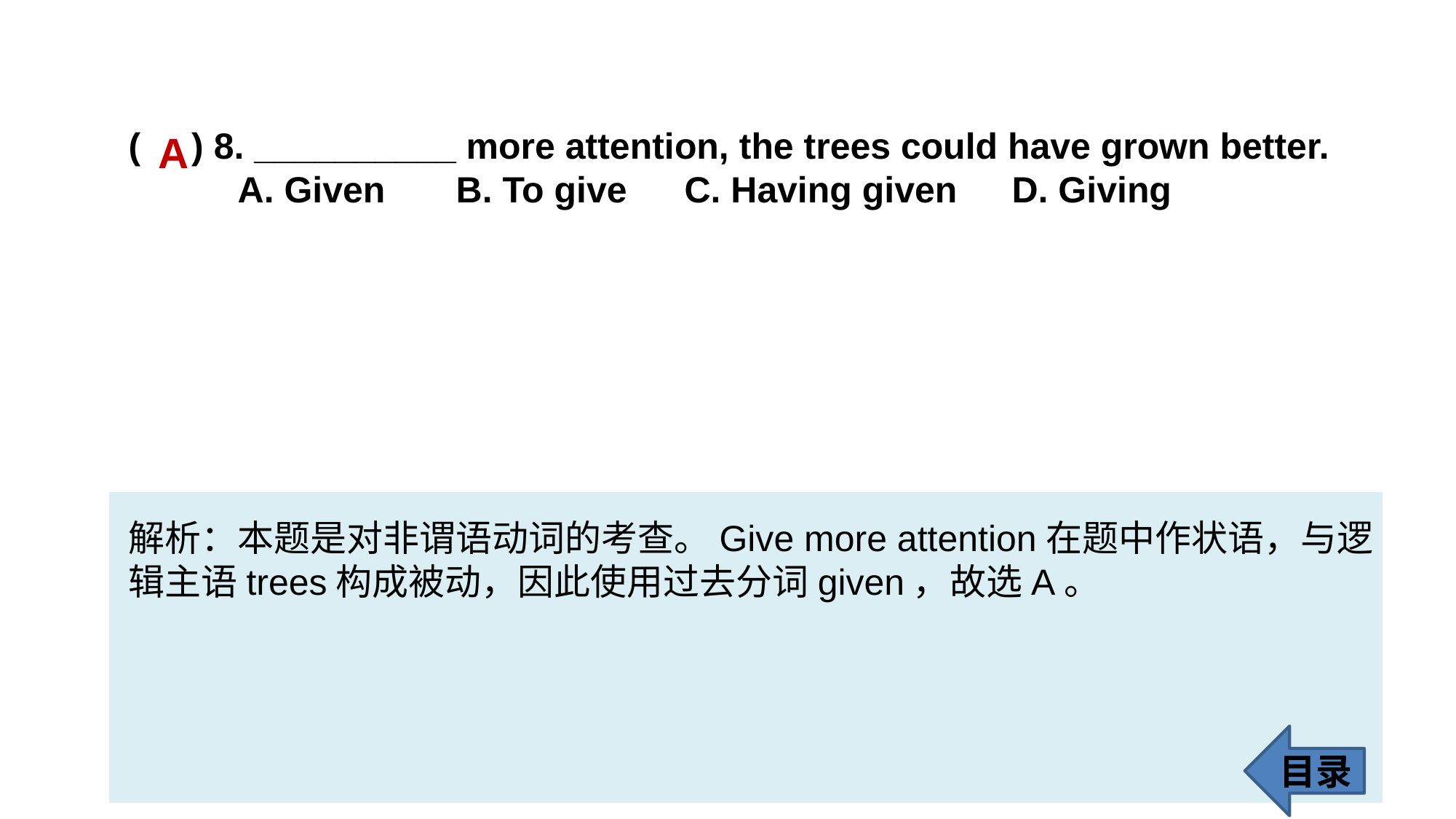

(     ) 8. __________ more attention, the trees could have grown better.
	A. Given 	B. To give	 C. Having given	 D. Giving
A

解析：本题是对非谓语动词的考查。Give more attention在题中作状语，与逻辑主语trees构成被动，因此使用过去分词given，故选A。
目录
67